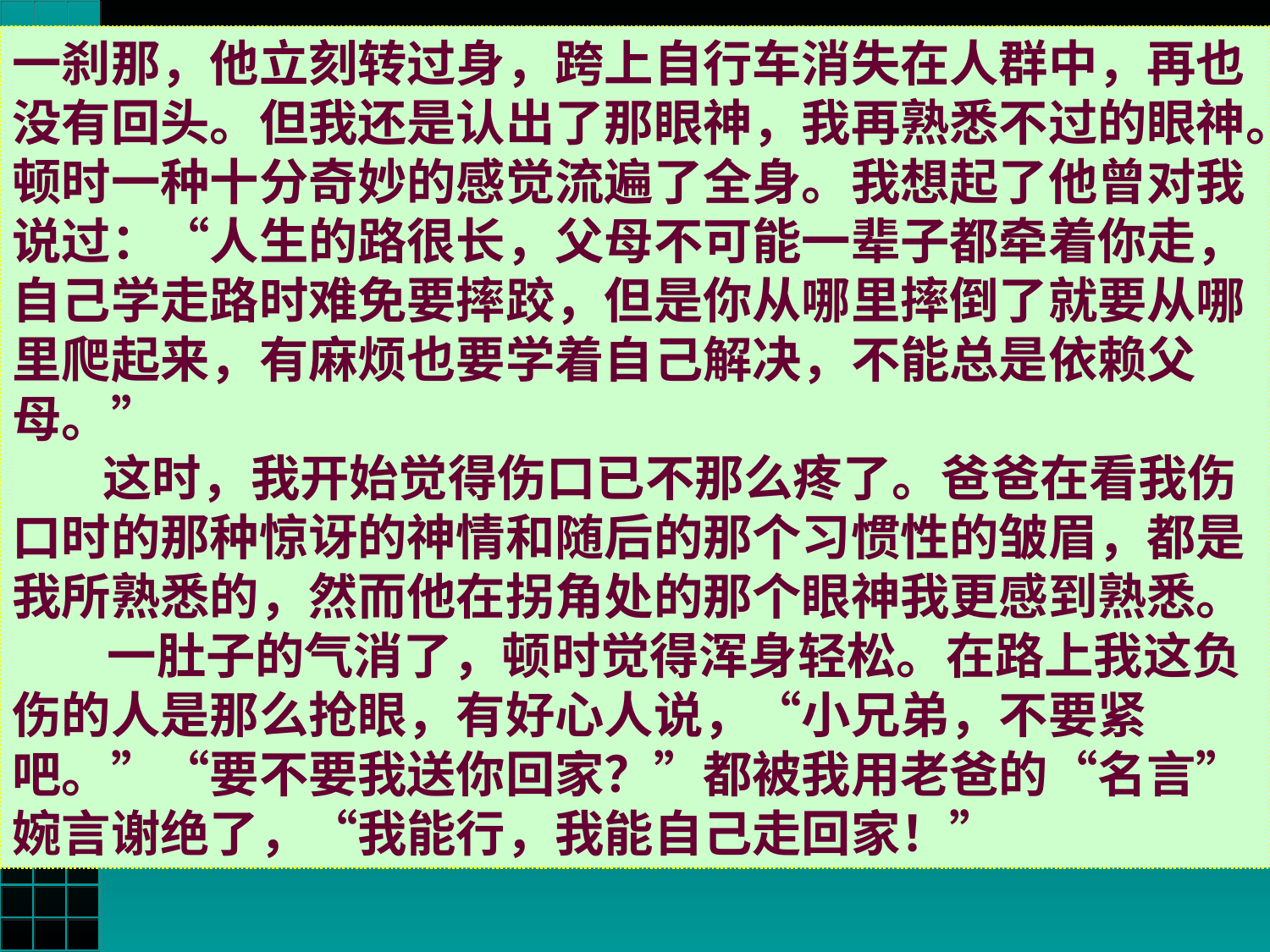

一刹那，他立刻转过身，跨上自行车消失在人群中，再也没有回头。但我还是认出了那眼神，我再熟悉不过的眼神。顿时一种十分奇妙的感觉流遍了全身。我想起了他曾对我说过：“人生的路很长，父母不可能一辈子都牵着你走，自己学走路时难免要摔跤，但是你从哪里摔倒了就要从哪里爬起来，有麻烦也要学着自己解决，不能总是依赖父母。”
       这时，我开始觉得伤口已不那么疼了。爸爸在看我伤口时的那种惊讶的神情和随后的那个习惯性的皱眉，都是我所熟悉的，然而他在拐角处的那个眼神我更感到熟悉。
   　一肚子的气消了，顿时觉得浑身轻松。在路上我这负伤的人是那么抢眼，有好心人说，“小兄弟，不要紧吧。”“要不要我送你回家？”都被我用老爸的“名言”婉言谢绝了，“我能行，我能自己走回家！”